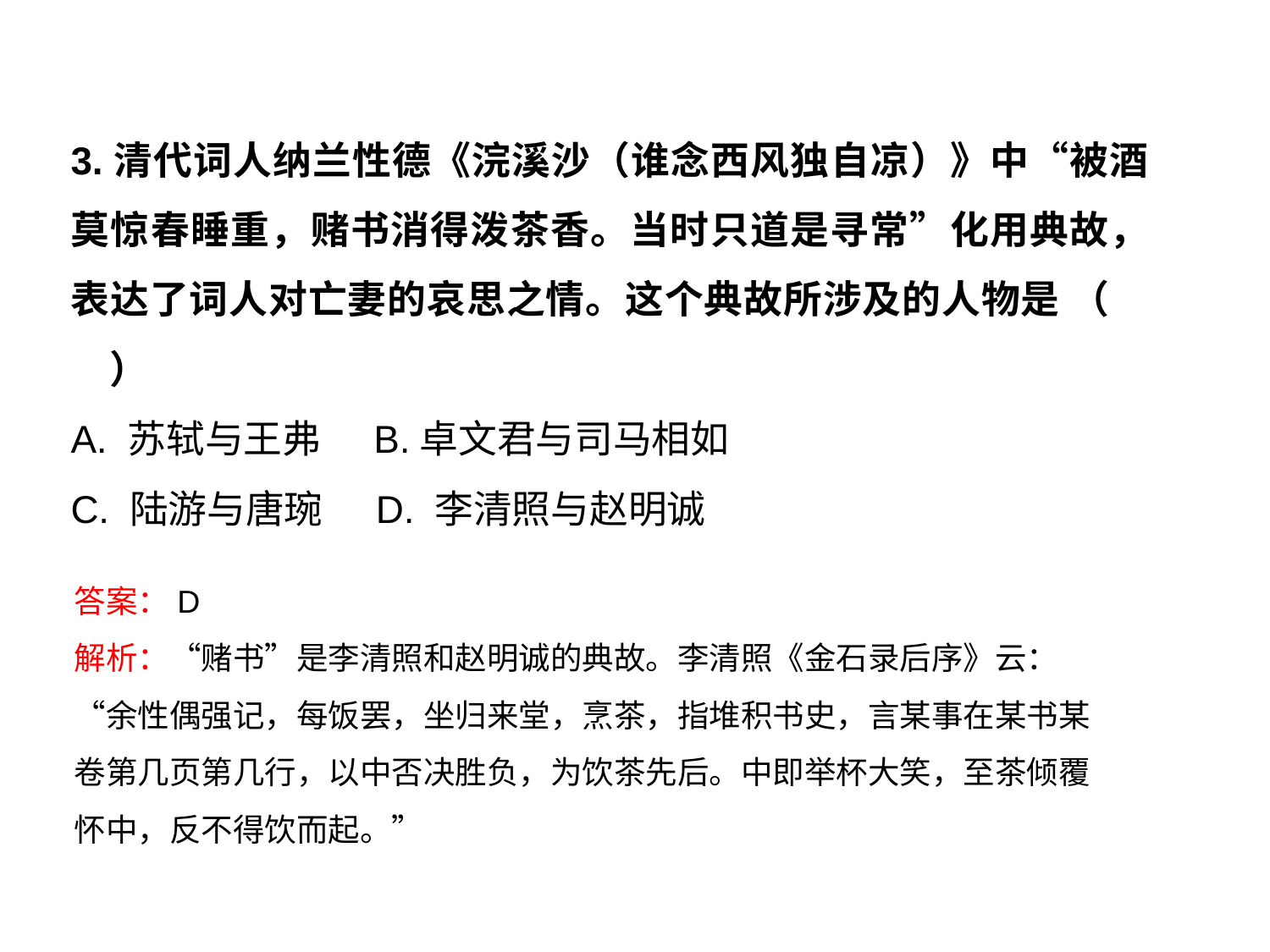

3.清代词人纳兰性德《浣溪沙（谁念西风独自凉）》中“被酒莫惊春睡重，赌书消得泼茶香。当时只道是寻常”化用典故，表达了词人对亡妻的哀思之情。这个典故所涉及的人物是 （　　）
A. 苏轼与王弗     B.卓文君与司马相如
C. 陆游与唐琬     D. 李清照与赵明诚
答案：D
解析：“赌书”是李清照和赵明诚的典故。李清照《金石录后序》云：“余性偶强记，每饭罢，坐归来堂，烹茶，指堆积书史，言某事在某书某卷第几页第几行，以中否决胜负，为饮茶先后。中即举杯大笑，至茶倾覆怀中，反不得饮而起。”